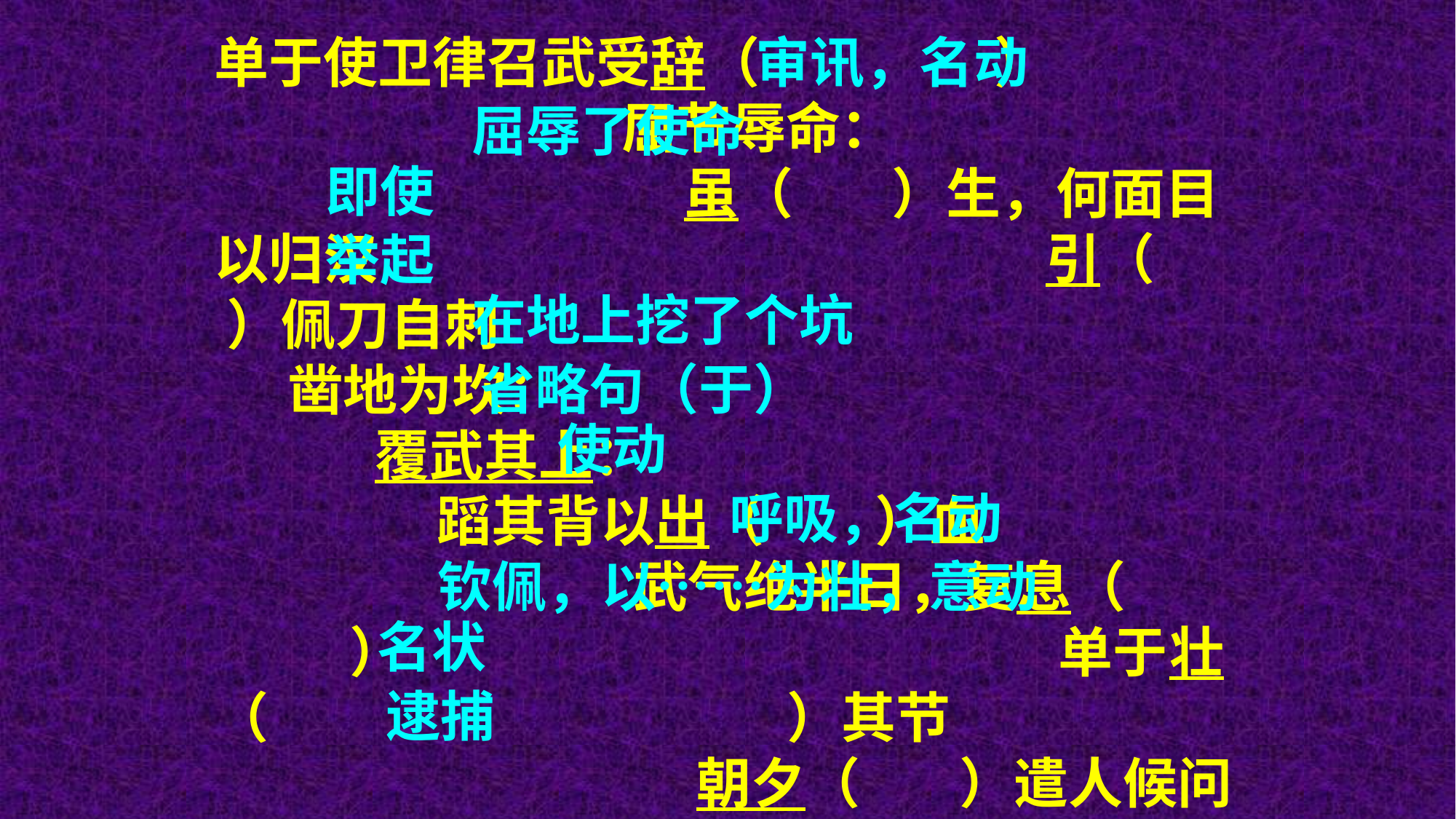

单于使卫律召武受辞（                   ）                                                 屈节辱命：                                                                  虽（        ）生，何面目以归汉                                                      引（        ）佩刀自刺                                                                  凿地为坎：                                                                    覆武其上：                                                                  蹈其背以出（         ）血                                                       武气绝半日，复息（                     ）                                                     单于壮（                                          ）其节                                                               朝夕（        ）遣人候问武                                                         而收（        ）系张胜。
审讯，名动
屈辱了使命
即使
举起
在地上挖了个坑
省略句（于）
使动
呼吸，名动
钦佩，以……为壮，意动
名状
逮捕